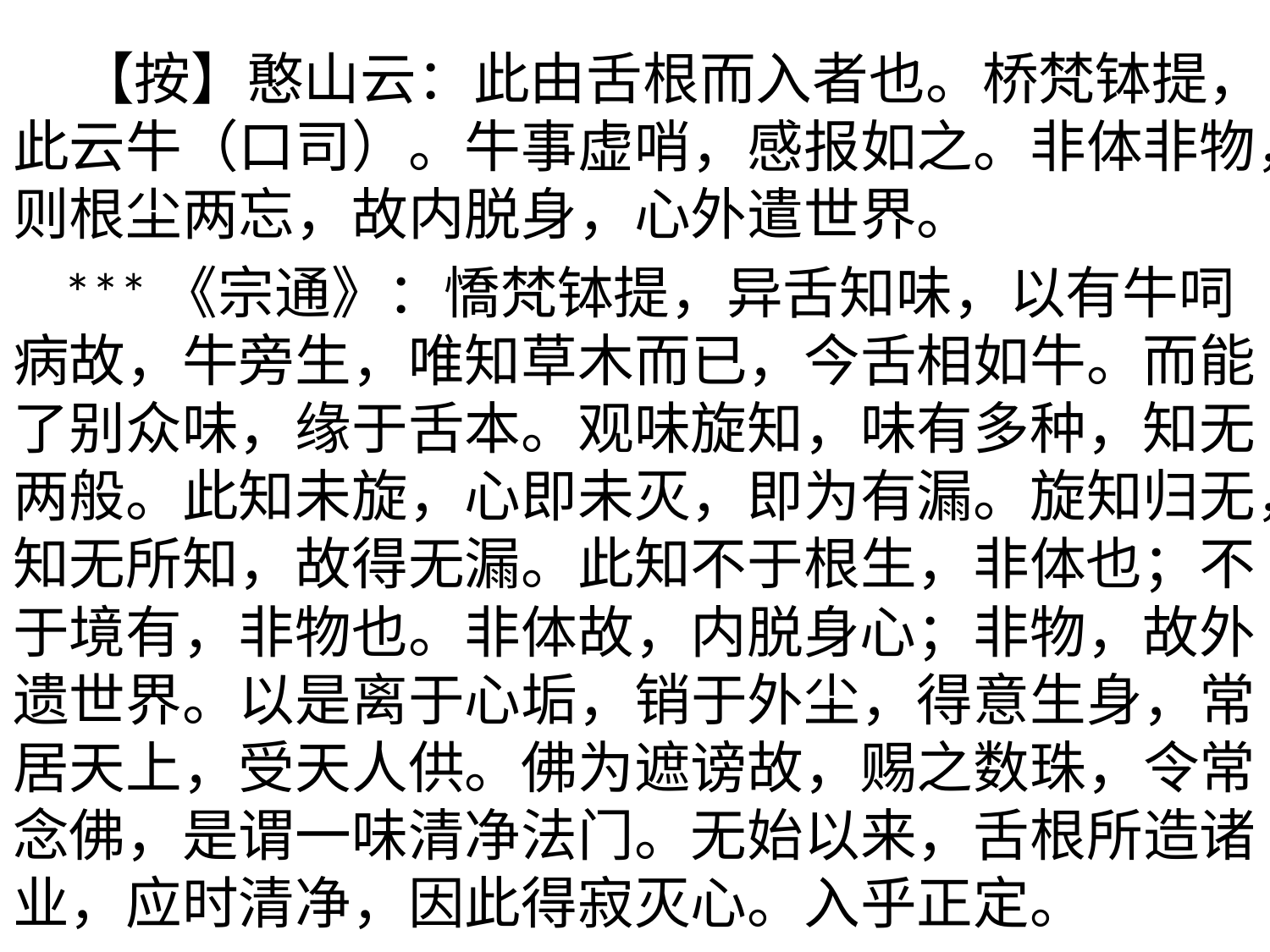

【按】憨山云：此由舌根而入者也。桥梵钵提，此云牛（口司）。牛事虚哨，感报如之。非体非物，则根尘两忘，故内脱身，心外遣世界。
    ***《宗通》：憍梵钵提，异舌知味，以有牛呞病故，牛旁生，唯知草木而已，今舌相如牛。而能了别众味，缘于舌本。观味旋知，味有多种，知无两般。此知未旋，心即未灭，即为有漏。旋知归无，知无所知，故得无漏。此知不于根生，非体也；不于境有，非物也。非体故，内脱身心；非物，故外遗世界。以是离于心垢，销于外尘，得意生身，常居天上，受天人供。佛为遮谤故，赐之数珠，令常念佛，是谓一味清净法门。无始以来，舌根所造诸业，应时清净，因此得寂灭心。入乎正定。